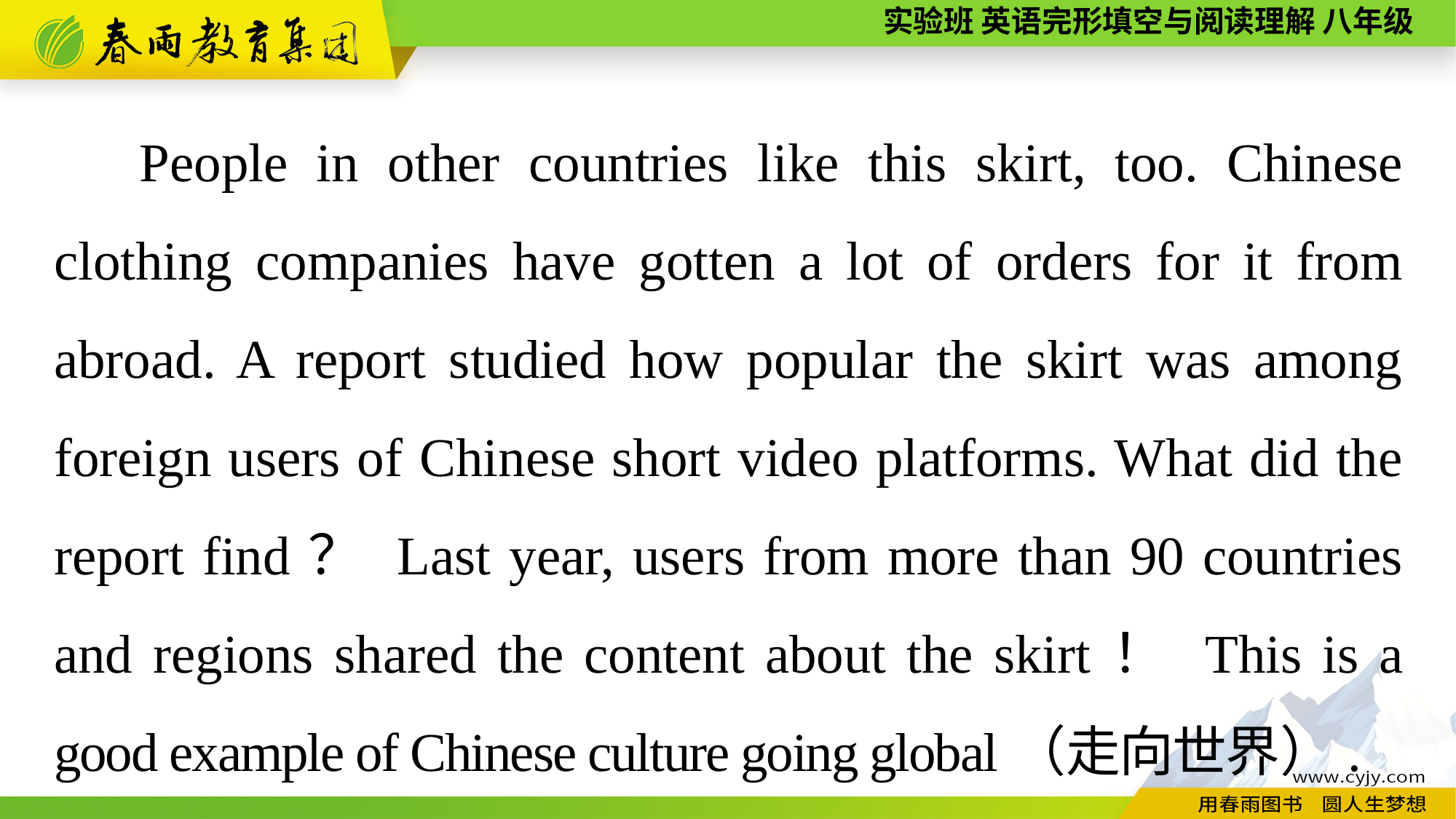

People in other countries like this skirt, too. Chinese clothing companies have gotten a lot of orders for it from abroad. A report studied how popular the skirt was among foreign users of Chinese short video platforms. What did the report find？ Last year, users from more than 90 countries and regions shared the content about the skirt！ This is a good example of Chinese culture going global（走向世界）.